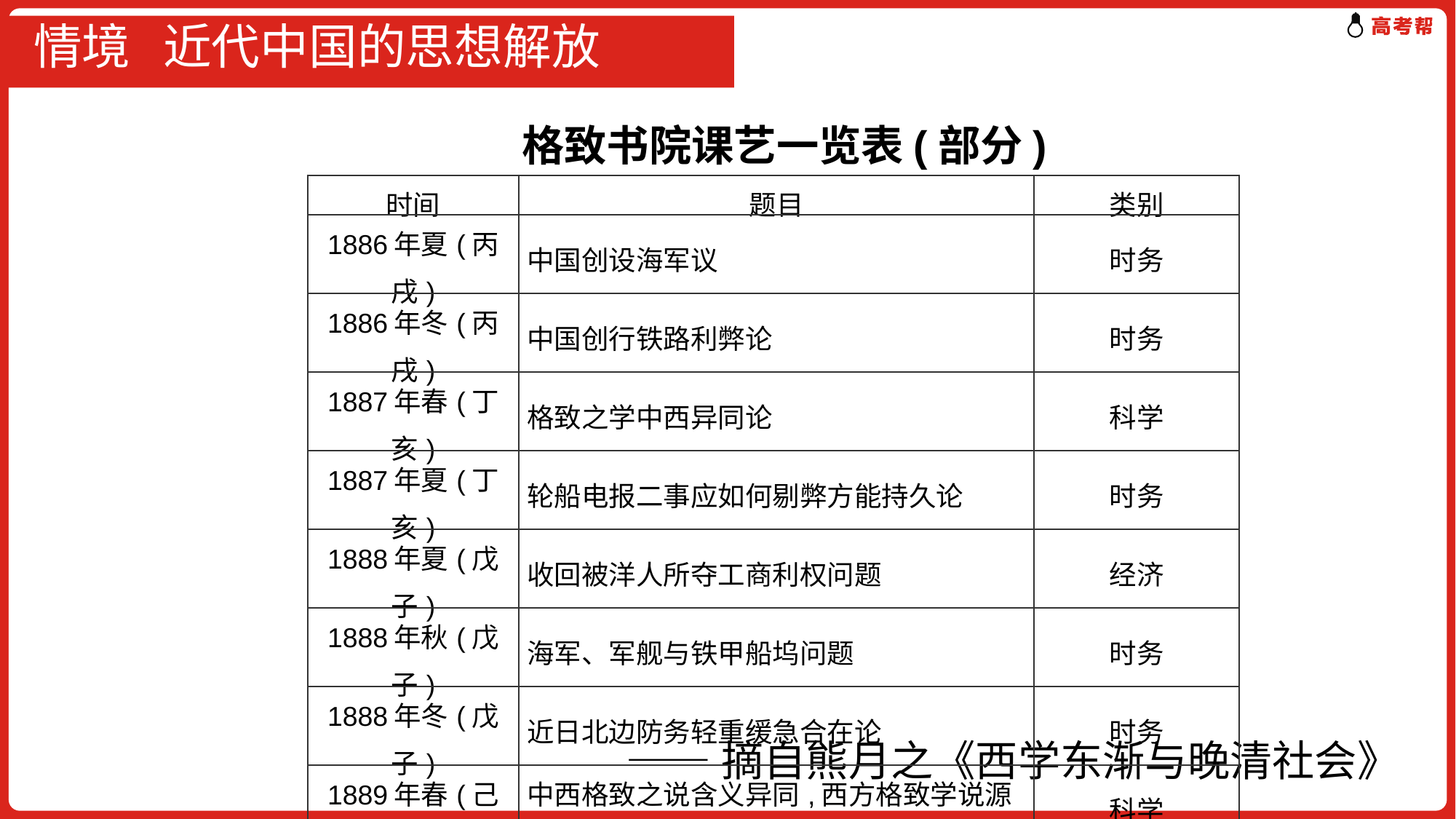

# 情境   近代中国的思想解放
　　格致书院课艺一览表(部分)
| 时间 | 题目 | 类别 |
| --- | --- | --- |
| 1886年夏(丙戌) | 中国创设海军议 | 时务 |
| 1886年冬(丙戌) | 中国创行铁路利弊论 | 时务 |
| 1887年春(丁亥) | 格致之学中西异同论 | 科学 |
| 1887年夏(丁亥) | 轮船电报二事应如何剔弊方能持久论 | 时务 |
| 1888年夏(戊子) | 收回被洋人所夺工商利权问题 | 经济 |
| 1888年秋(戊子) | 海军、军舰与铁甲船坞问题 | 时务 |
| 1888年冬(戊子) | 近日北边防务轻重缓急合在论 | 时务 |
| 1889年春(己丑) | 中西格致之说含义异同,西方格致学说源流 | 科学 |
| 1891年春(辛卯) | 周髀经与西法平弧三角相近说 | 科学 |
| 1891年夏(辛卯) | 防海防陆难易缓急论 | 时务 |
| 1893年冬(癸巳) | 中国能开议院否 | 时务 |
| 1894年秋(甲午) | 目下防务宜如何布置尽善策 | 时务 |
——摘自熊月之《西学东渐与晚清社会》